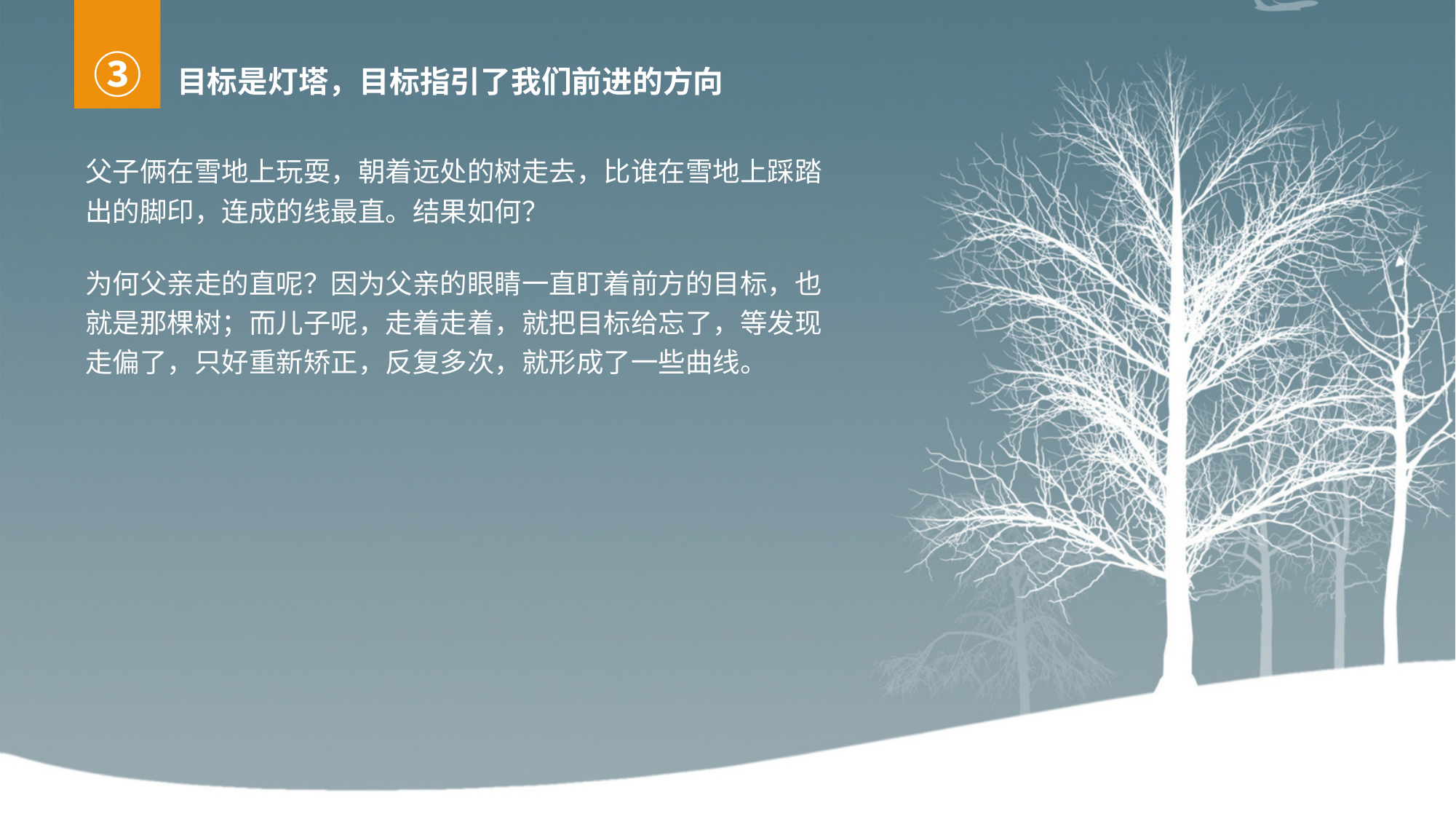

③    目标是灯塔，目标指引了我们前进的方向
父子俩在雪地上玩耍，朝着远处的树走去，比谁在雪地上踩踏出的脚印，连成的线最直。结果如何？
为何父亲走的直呢？因为父亲的眼睛一直盯着前方的目标，也就是那棵树；而儿子呢，走着走着，就把目标给忘了，等发现走偏了，只好重新矫正，反复多次，就形成了一些曲线。